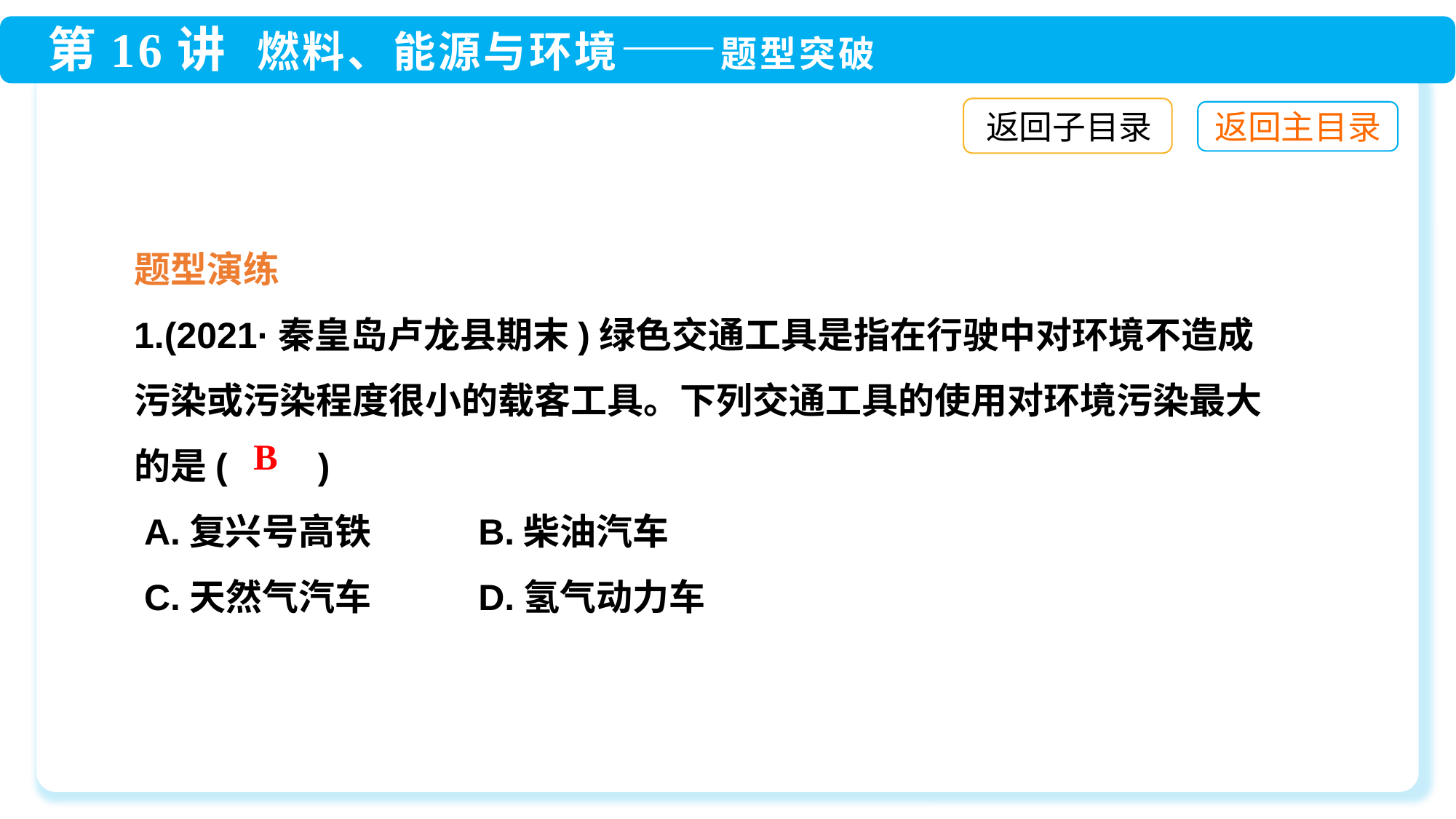

返回子目录
题型演练
1.(2021·秦皇岛卢龙县期末)绿色交通工具是指在行驶中对环境不造成污染或污染程度很小的载客工具。下列交通工具的使用对环境污染最大的是(　　)
 A.复兴号高铁	 B.柴油汽车
 C.天然气汽车	 D.氢气动力车
B